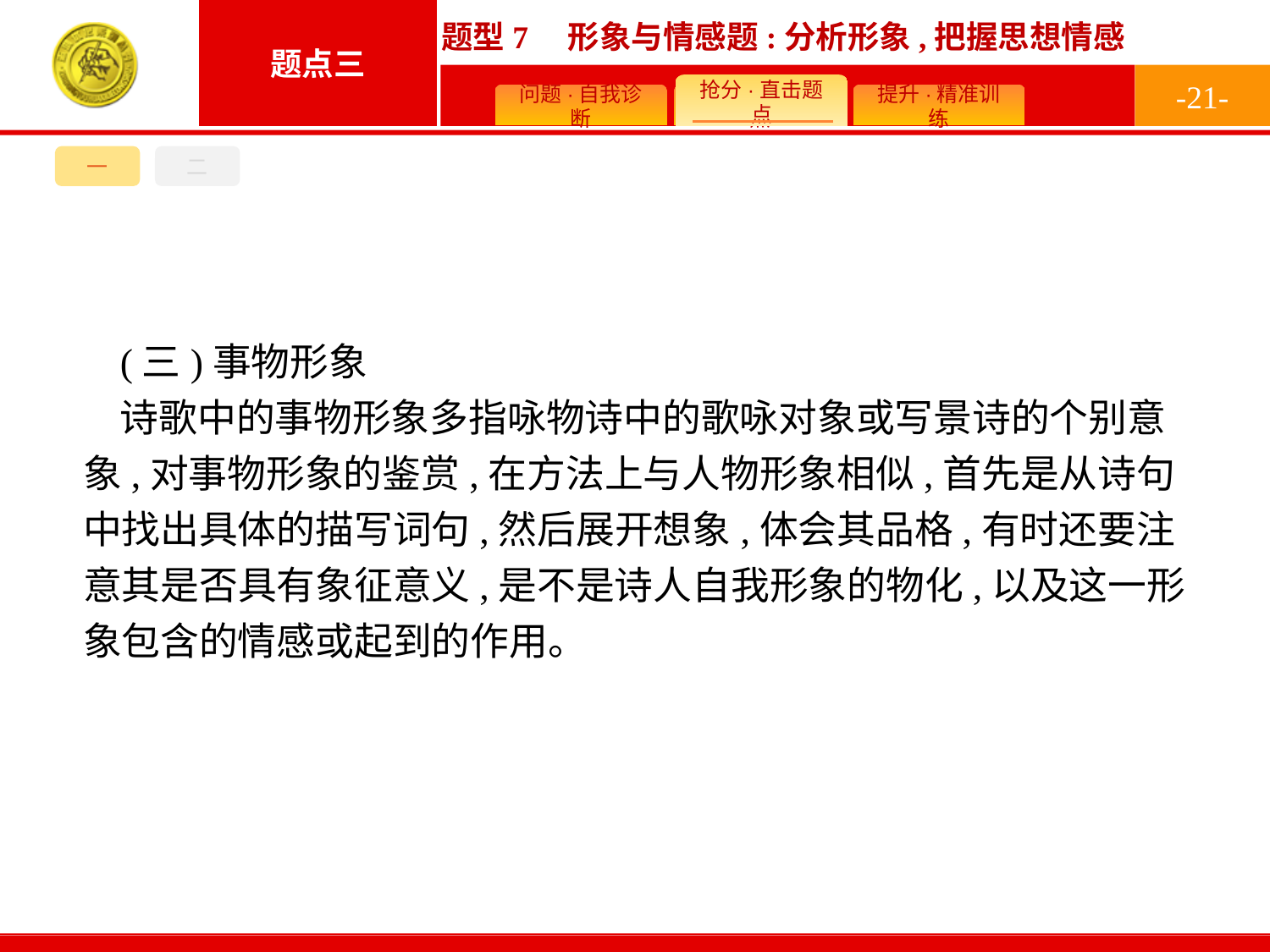

-21-
一
二
(三)事物形象
诗歌中的事物形象多指咏物诗中的歌咏对象或写景诗的个别意象,对事物形象的鉴赏,在方法上与人物形象相似,首先是从诗句中找出具体的描写词句,然后展开想象,体会其品格,有时还要注意其是否具有象征意义,是不是诗人自我形象的物化,以及这一形象包含的情感或起到的作用。